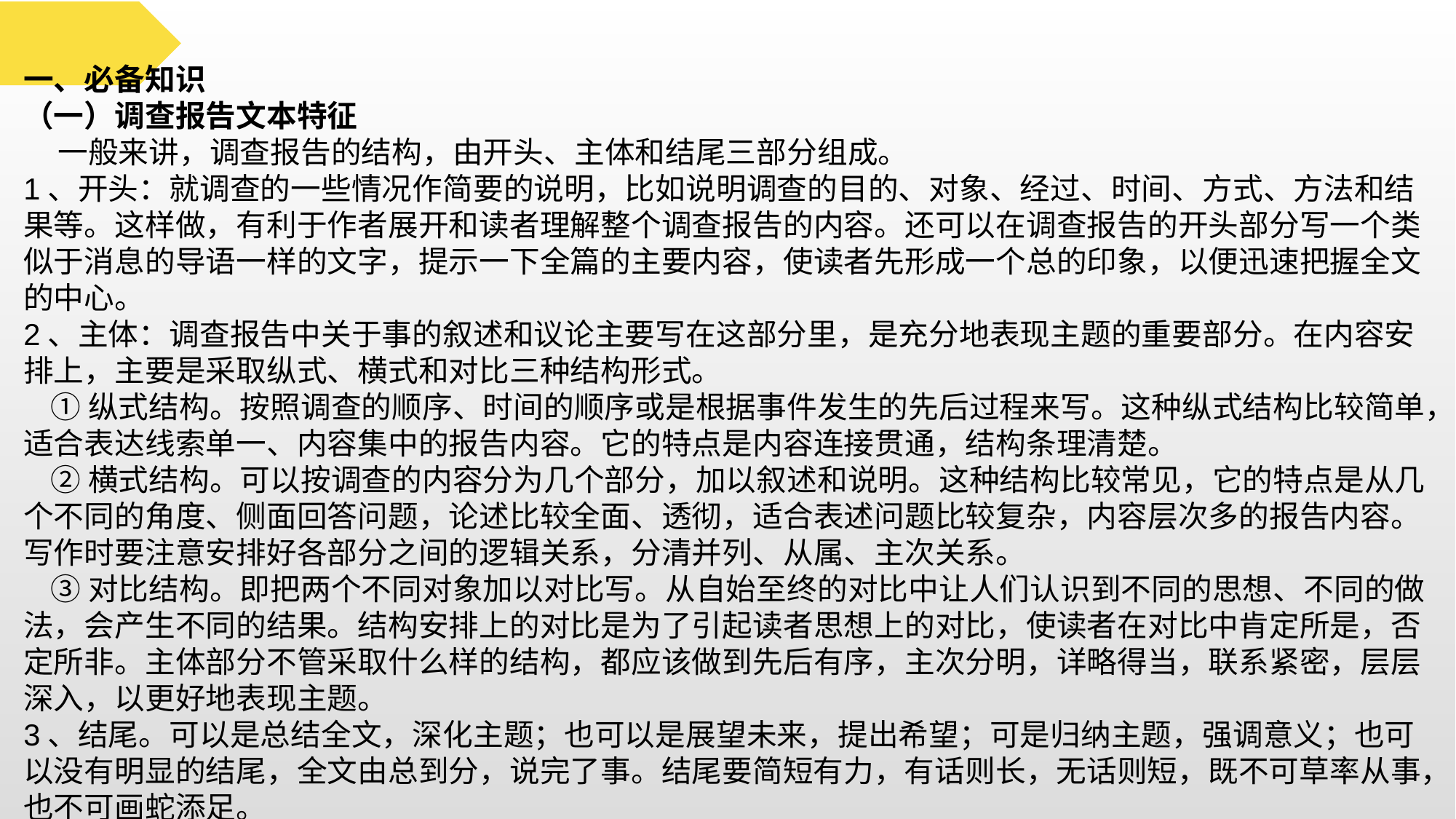

一、必备知识
（一）调查报告文本特征
    一般来讲，调查报告的结构，由开头、主体和结尾三部分组成。
1、开头：就调查的一些情况作简要的说明，比如说明调查的目的、对象、经过、时间、方式、方法和结果等。这样做，有利于作者展开和读者理解整个调查报告的内容。还可以在调查报告的开头部分写一个类似于消息的导语一样的文字，提示一下全篇的主要内容，使读者先形成一个总的印象，以便迅速把握全文的中心。
2、主体：调查报告中关于事的叙述和议论主要写在这部分里，是充分地表现主题的重要部分。在内容安排上，主要是采取纵式、横式和对比三种结构形式。
    ①纵式结构。按照调查的顺序、时间的顺序或是根据事件发生的先后过程来写。这种纵式结构比较简单，适合表达线索单一、内容集中的报告内容。它的特点是内容连接贯通，结构条理清楚。
    ②横式结构。可以按调查的内容分为几个部分，加以叙述和说明。这种结构比较常见，它的特点是从几个不同的角度、侧面回答问题，论述比较全面、透彻，适合表述问题比较复杂，内容层次多的报告内容。写作时要注意安排好各部分之间的逻辑关系，分清并列、从属、主次关系。
    ③对比结构。即把两个不同对象加以对比写。从自始至终的对比中让人们认识到不同的思想、不同的做法，会产生不同的结果。结构安排上的对比是为了引起读者思想上的对比，使读者在对比中肯定所是，否定所非。主体部分不管采取什么样的结构，都应该做到先后有序，主次分明，详略得当，联系紧密，层层深入，以更好地表现主题。
3、结尾。可以是总结全文，深化主题；也可以是展望未来，提出希望；可是归纳主题，强调意义；也可以没有明显的结尾，全文由总到分，说完了事。结尾要简短有力，有话则长，无话则短，既不可草率从事，也不可画蛇添足。